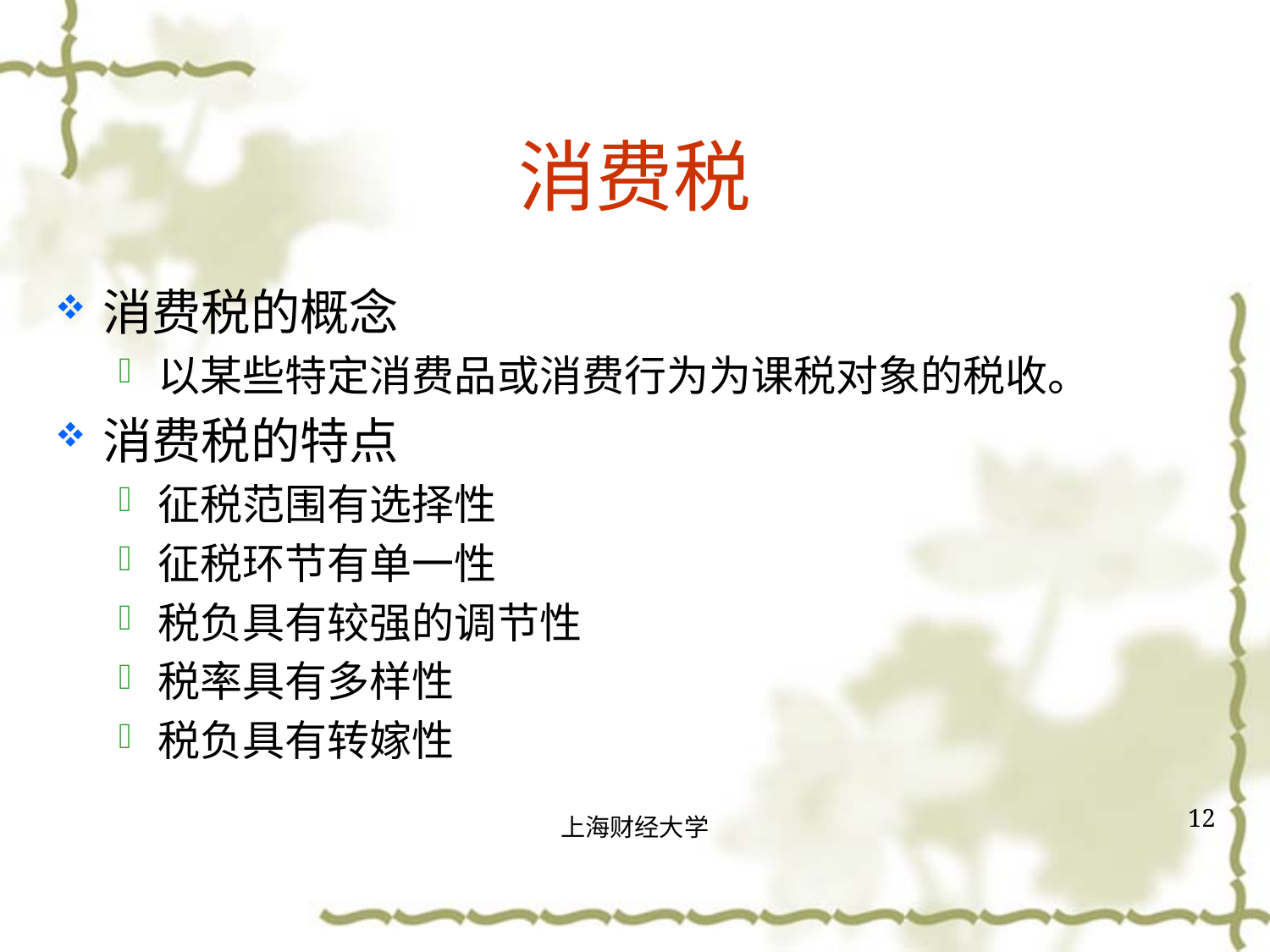

# 消费税
消费税的概念
以某些特定消费品或消费行为为课税对象的税收。
消费税的特点
征税范围有选择性
征税环节有单一性
税负具有较强的调节性
税率具有多样性
税负具有转嫁性
12
上海财经大学